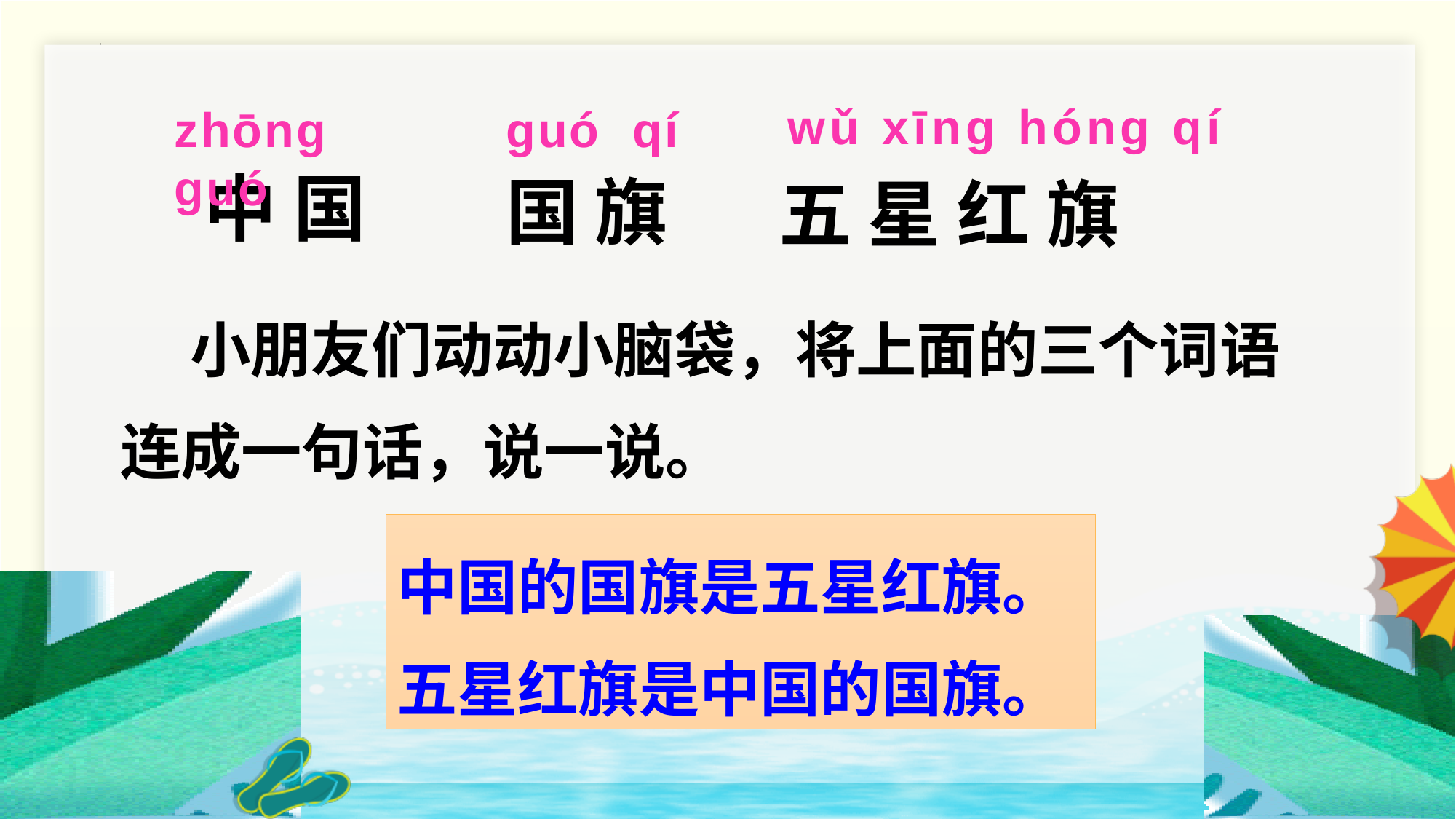

wǔ xīnɡ hónɡ qí
五 星 红 旗
zhōnɡ ɡuó
中 国
ɡuó  qí
国 旗
    小朋友们动动小脑袋，将上面的三个词语连成一句话，说一说。
中国的国旗是五星红旗。
五星红旗是中国的国旗。